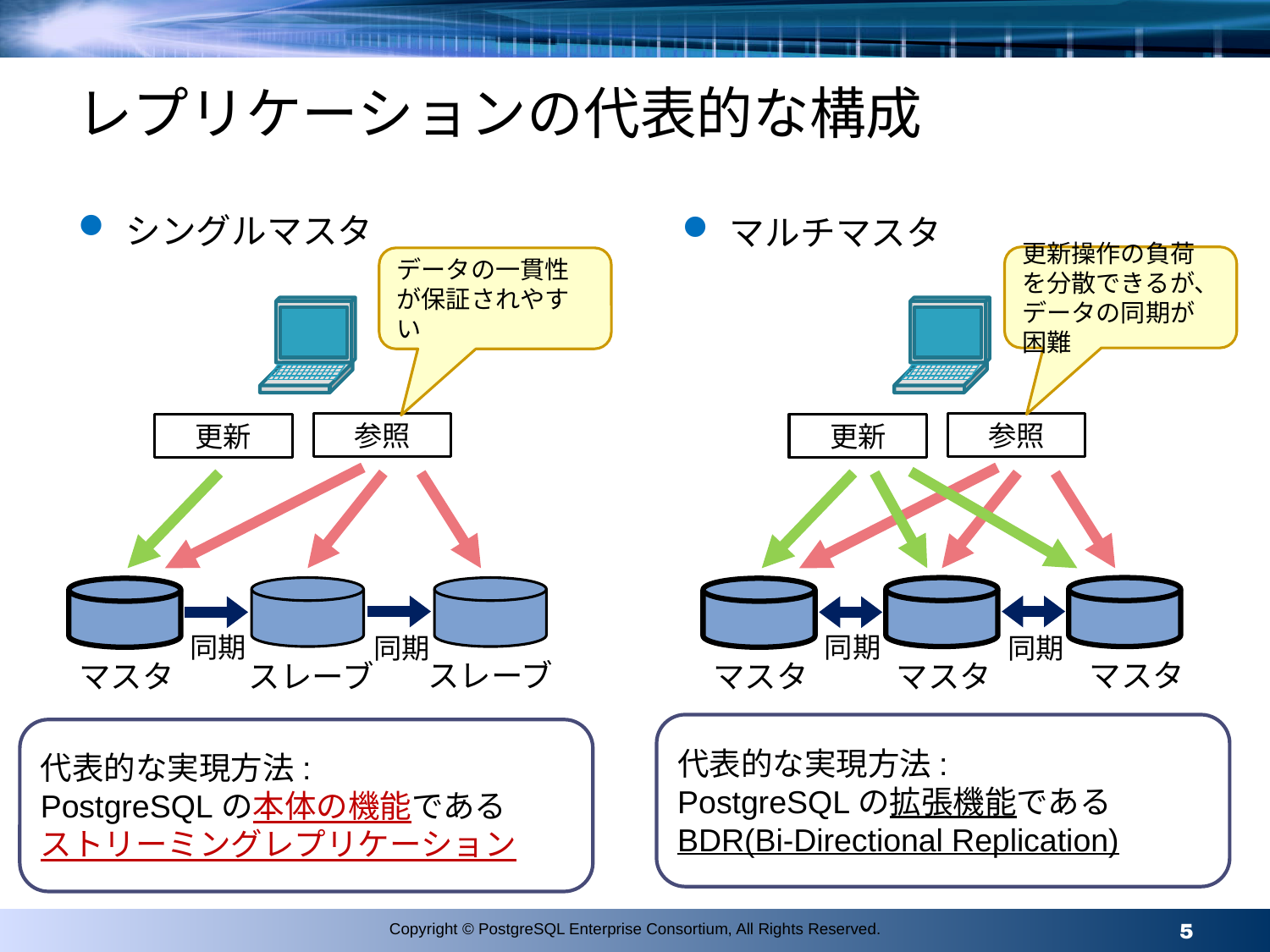

# レプリケーションの代表的な構成
シングルマスタ
マルチマスタ
更新操作の負荷を分散できるが、データの同期が困難
データの一貫性が保証されやすい

参照
更新

同期
同期
スレーブ
マスタ
スレーブ

参照
更新

同期
同期
　マスタ
マスタ
 マスタ
代表的な実現方法:
PostgreSQLの拡張機能である
BDR(Bi-Directional Replication)
代表的な実現方法:
PostgreSQLの本体の機能である
ストリーミングレプリケーション
5